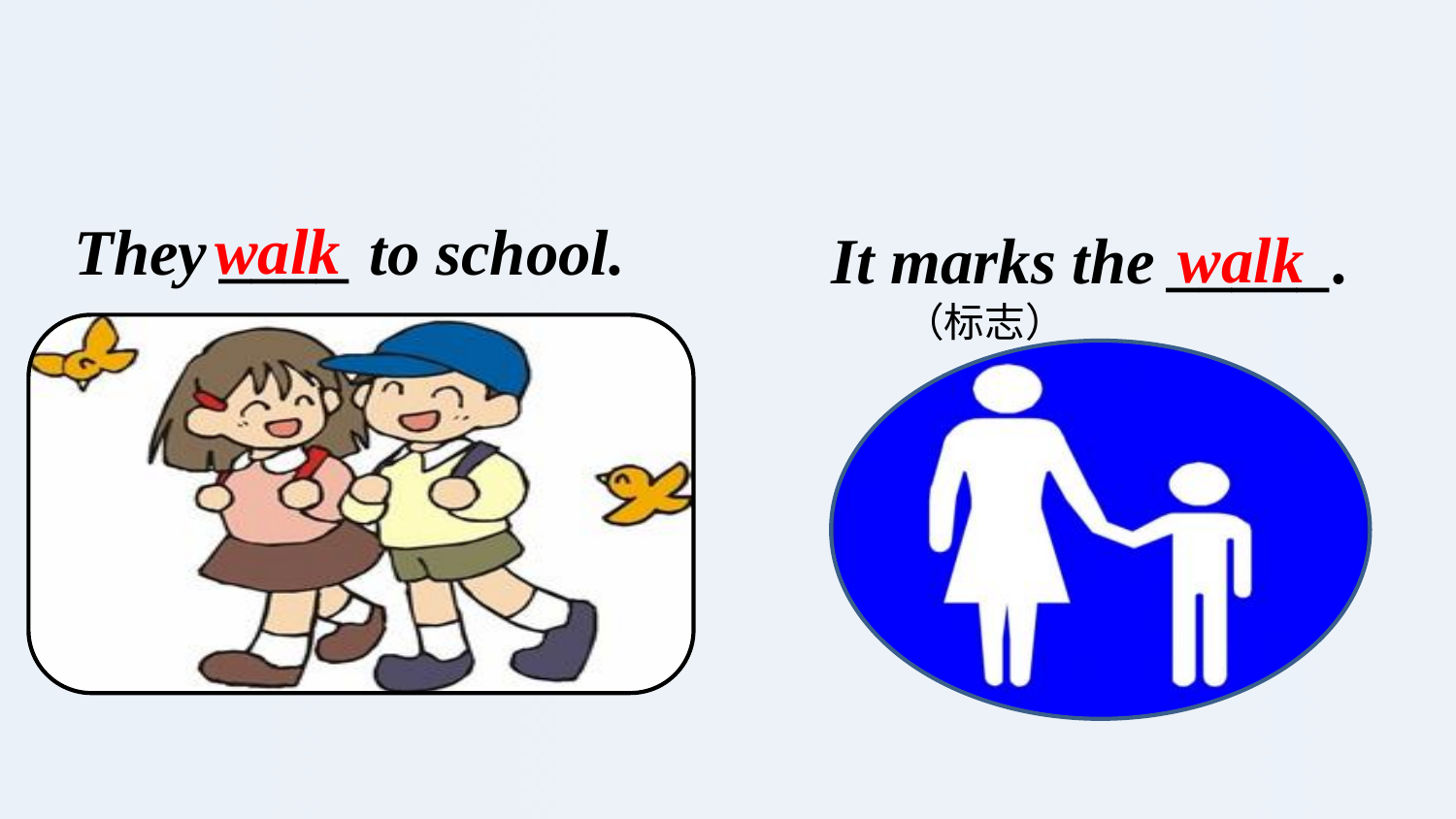

walk
They ____ to school.
walk
It marks the _____.
       （标志）